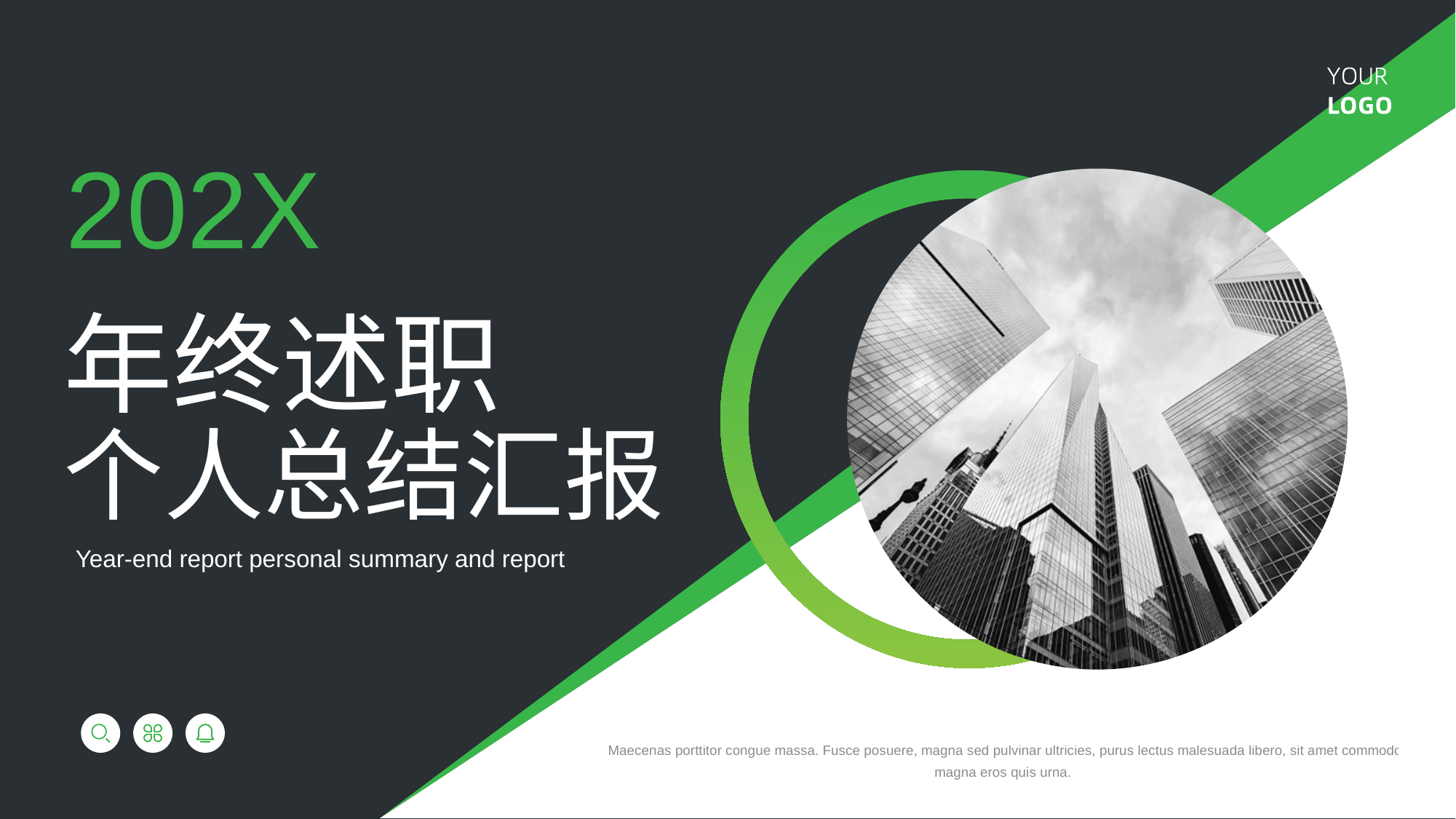

202X

年终述职
个人总结汇报
Year-end report personal summary and report

 Maecenas porttitor congue massa. Fusce posuere, magna sed pulvinar ultricies, purus lectus malesuada libero, sit amet commodo magna eros quis urna.